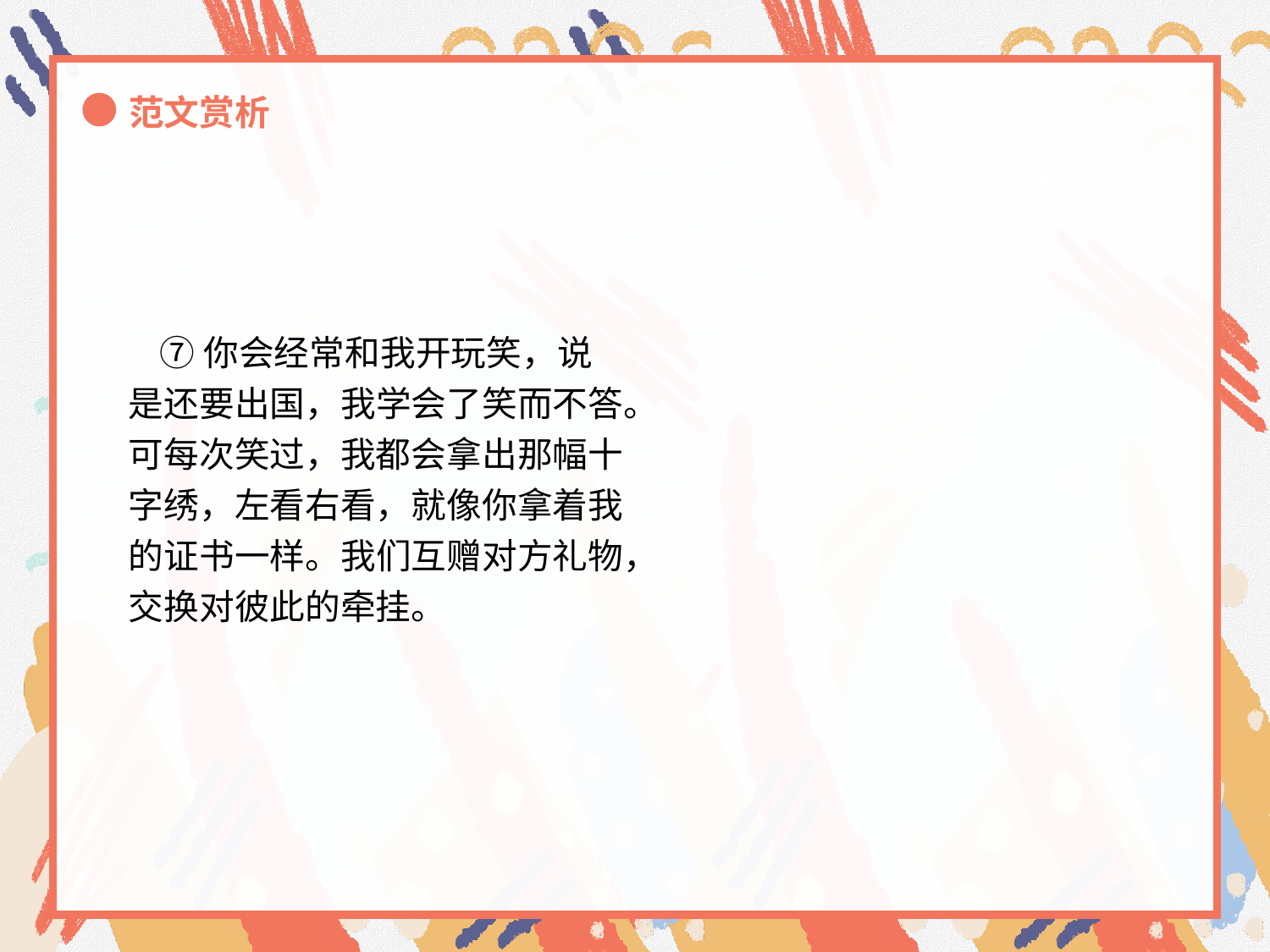

范文赏析

    ⑦你会经常和我开玩笑，说
是还要出国，我学会了笑而不答。可每次笑过，我都会拿出那幅十字绣，左看右看，就像你拿着我的证书一样。我们互赠对方礼物，交换对彼此的牵挂。